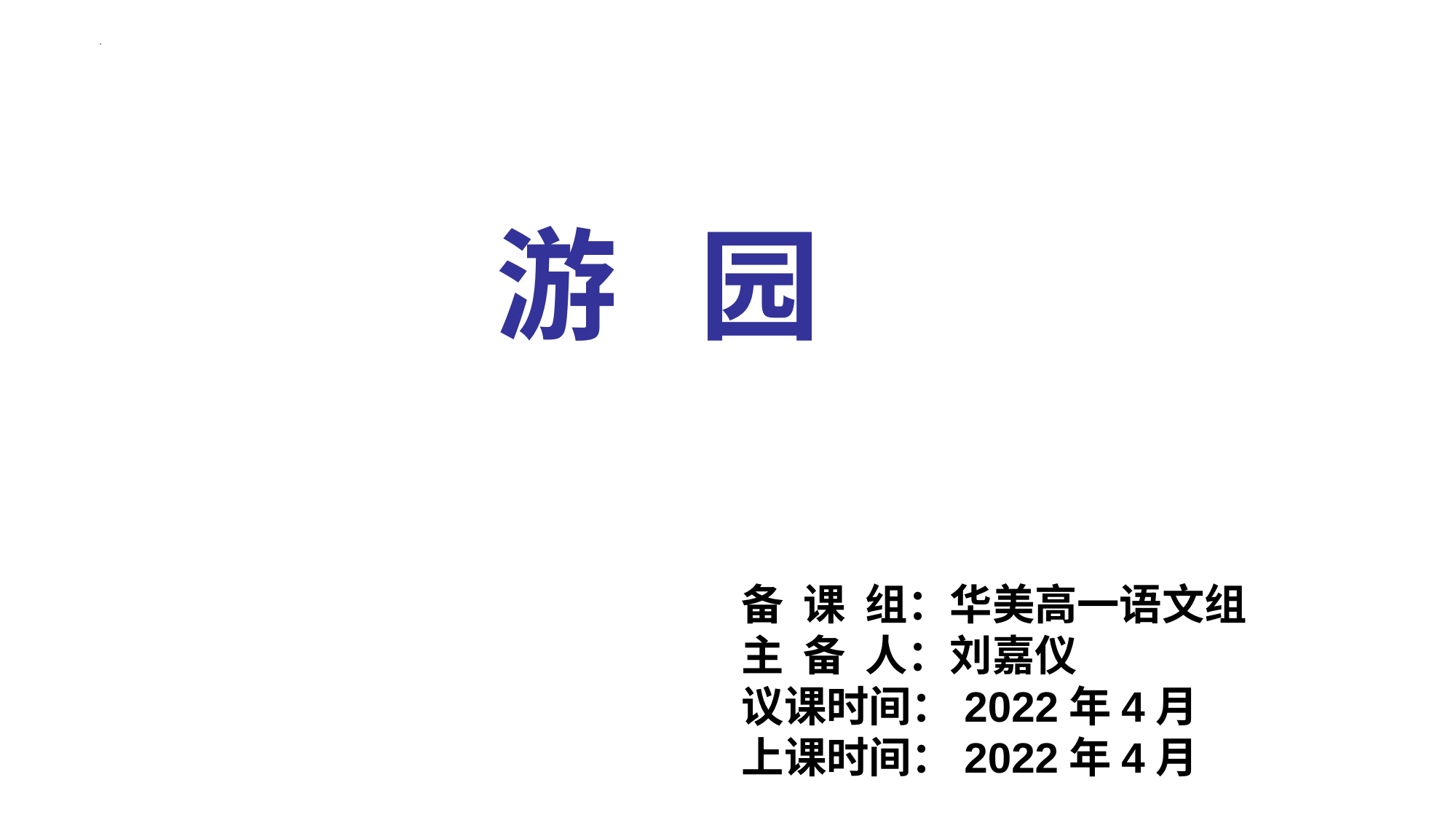

游   园
备  课  组：华美高一语文组
主  备  人：刘嘉仪
议课时间：2022年4月
上课时间：2022年4月